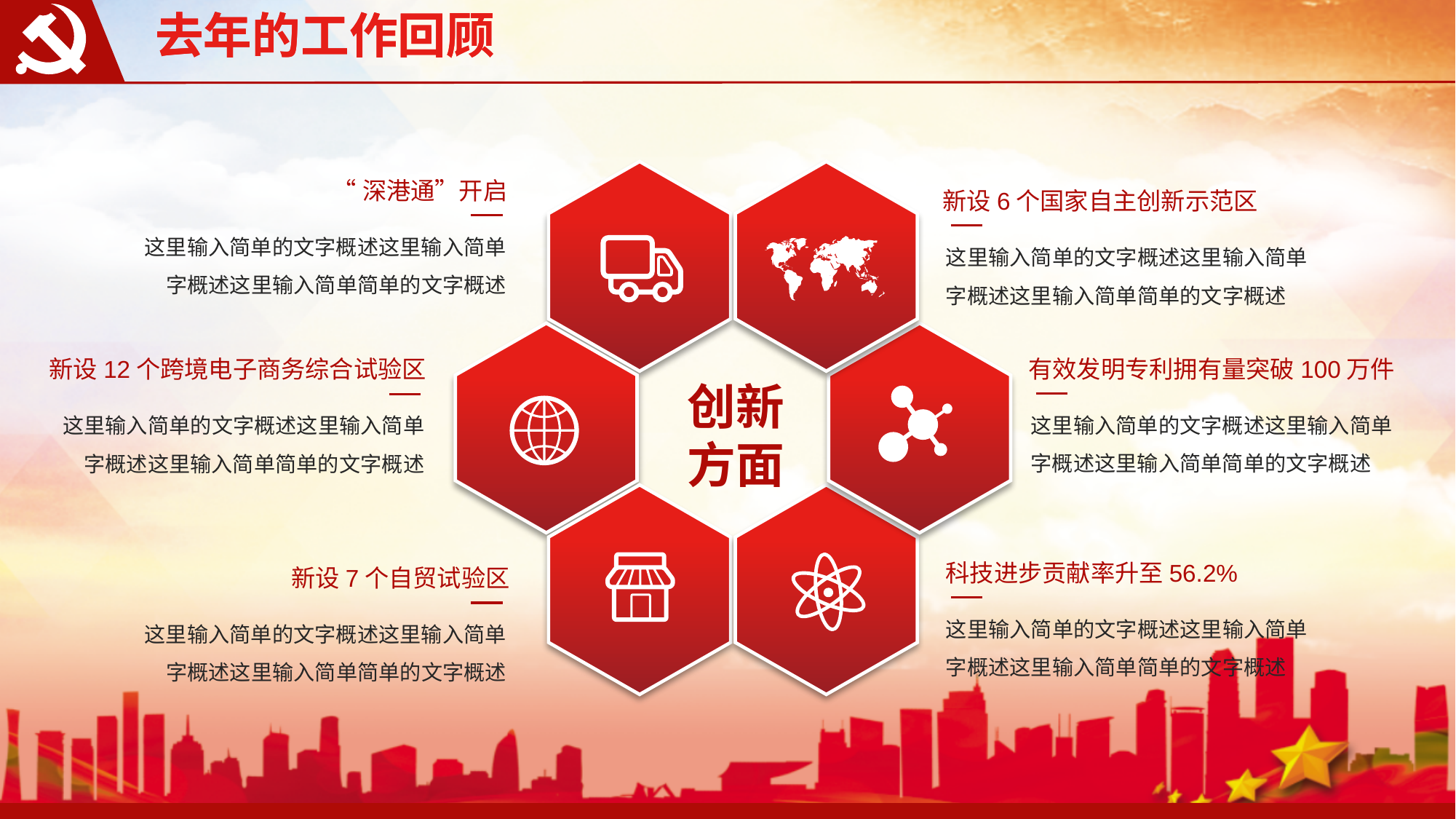

去年的工作回顾
去年的工作回顾

“深港通”开启
这里输入简单的文字概述这里输入简单字概述这里输入简单简单的文字概述
新设6个国家自主创新示范区
这里输入简单的文字概述这里输入简单字概述这里输入简单简单的文字概述

有效发明专利拥有量突破100万件
这里输入简单的文字概述这里输入简单字概述这里输入简单简单的文字概述
新设12个跨境电子商务综合试验区
这里输入简单的文字概述这里输入简单字概述这里输入简单简单的文字概述
创新
方面

科技进步贡献率升至56.2%
这里输入简单的文字概述这里输入简单字概述这里输入简单简单的文字概述
新设7个自贸试验区
这里输入简单的文字概述这里输入简单字概述这里输入简单简单的文字概述